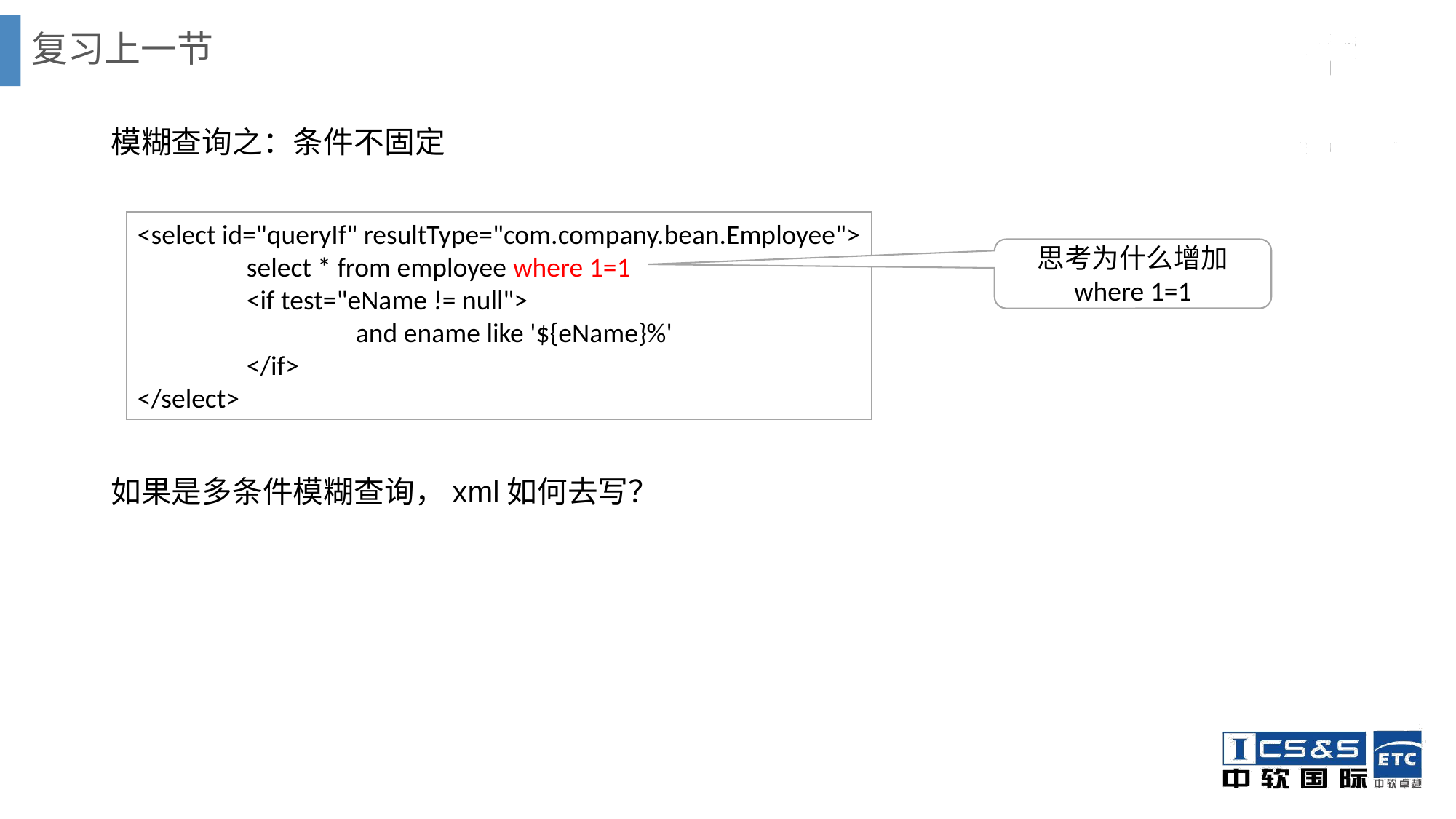

# 复习上一节
模糊查询之：条件不固定

如果是多条件模糊查询，xml如何去写？

<select id="queryIf" resultType="com.company.bean.Employee">
	select * from employee where 1=1
	<if test="eName != null">
		and ename like '${eName}%'
	</if>
</select>
思考为什么增加
where 1=1